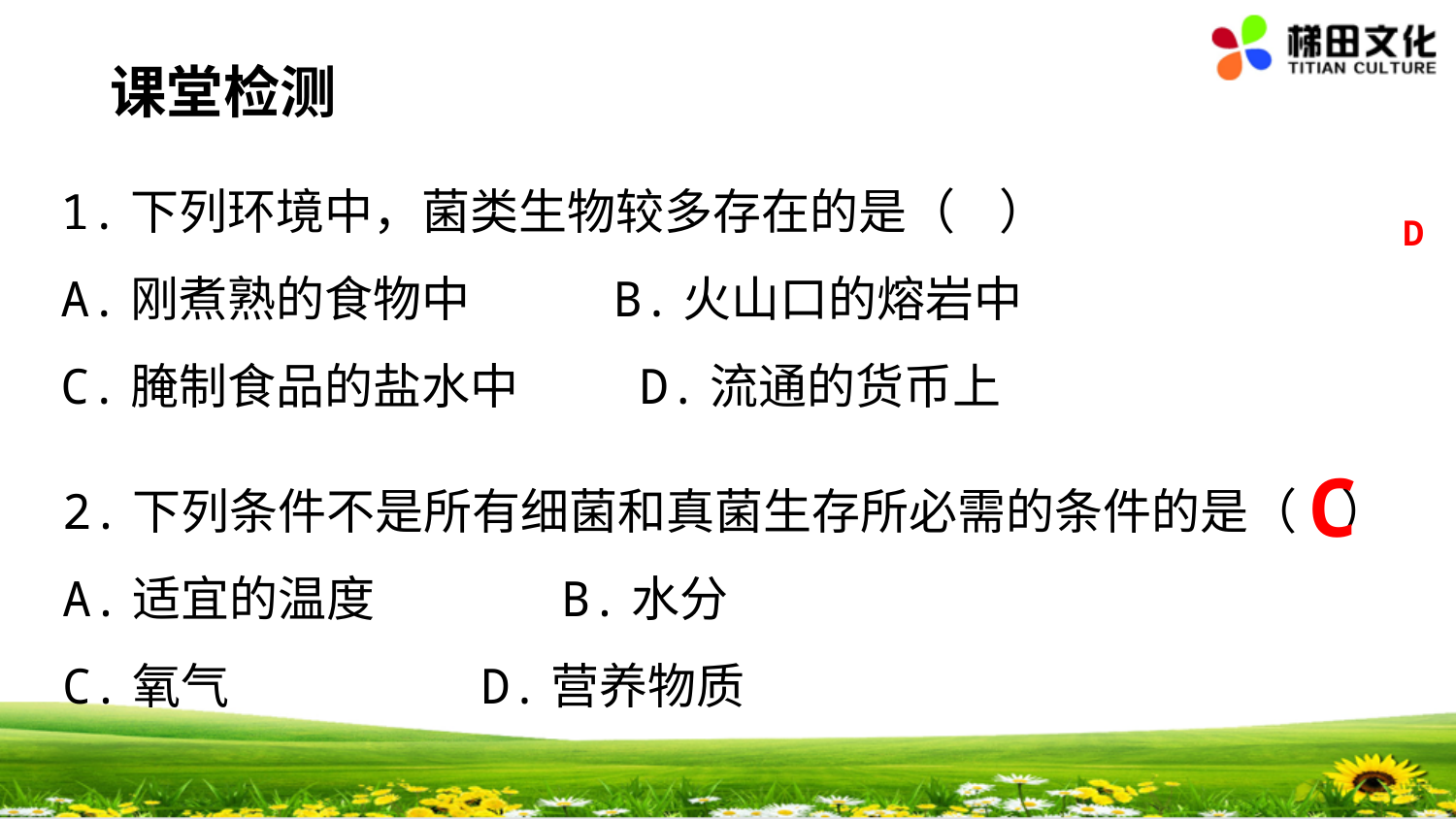

课堂检测
1.下列环境中，菌类生物较多存在的是（    ）
A.刚煮熟的食物中            B.火山口的熔岩中
C.腌制食品的盐水中          D.流通的货币上
D
2.下列条件不是所有细菌和真菌生存所必需的条件的是（    ）
A.适宜的温度                B.水分
C.氧气                      D.营养物质
C